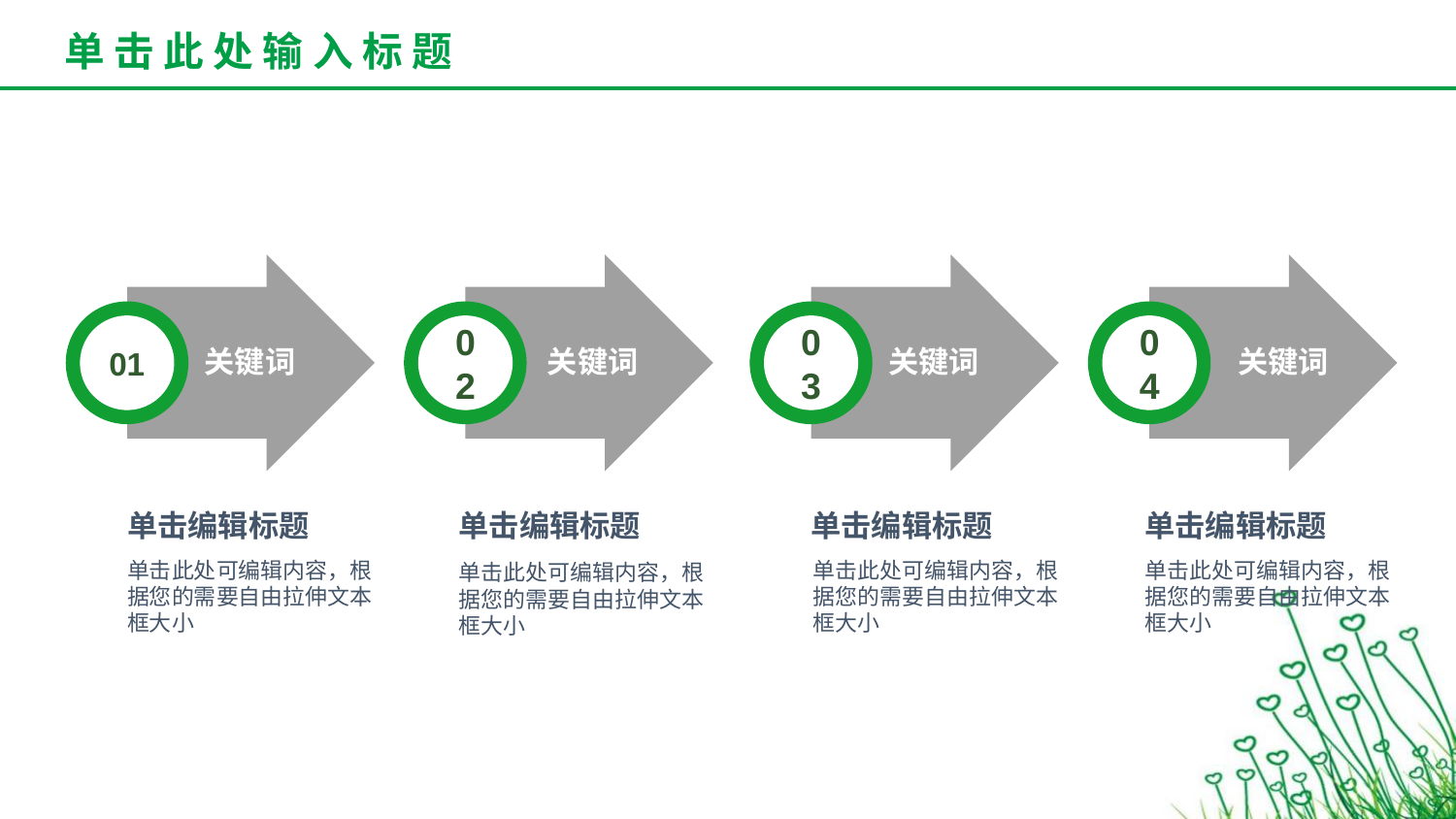

01
关键词
单击编辑标题
单击此处可编辑内容，根据您的需要自由拉伸文本框大小

02
关键词
单击编辑标题
单击此处可编辑内容，根据您的需要自由拉伸文本框大小

03
关键词
单击编辑标题
单击此处可编辑内容，根据您的需要自由拉伸文本框大小

04
关键词
单击编辑标题
单击此处可编辑内容，根据您的需要自由拉伸文本框大小